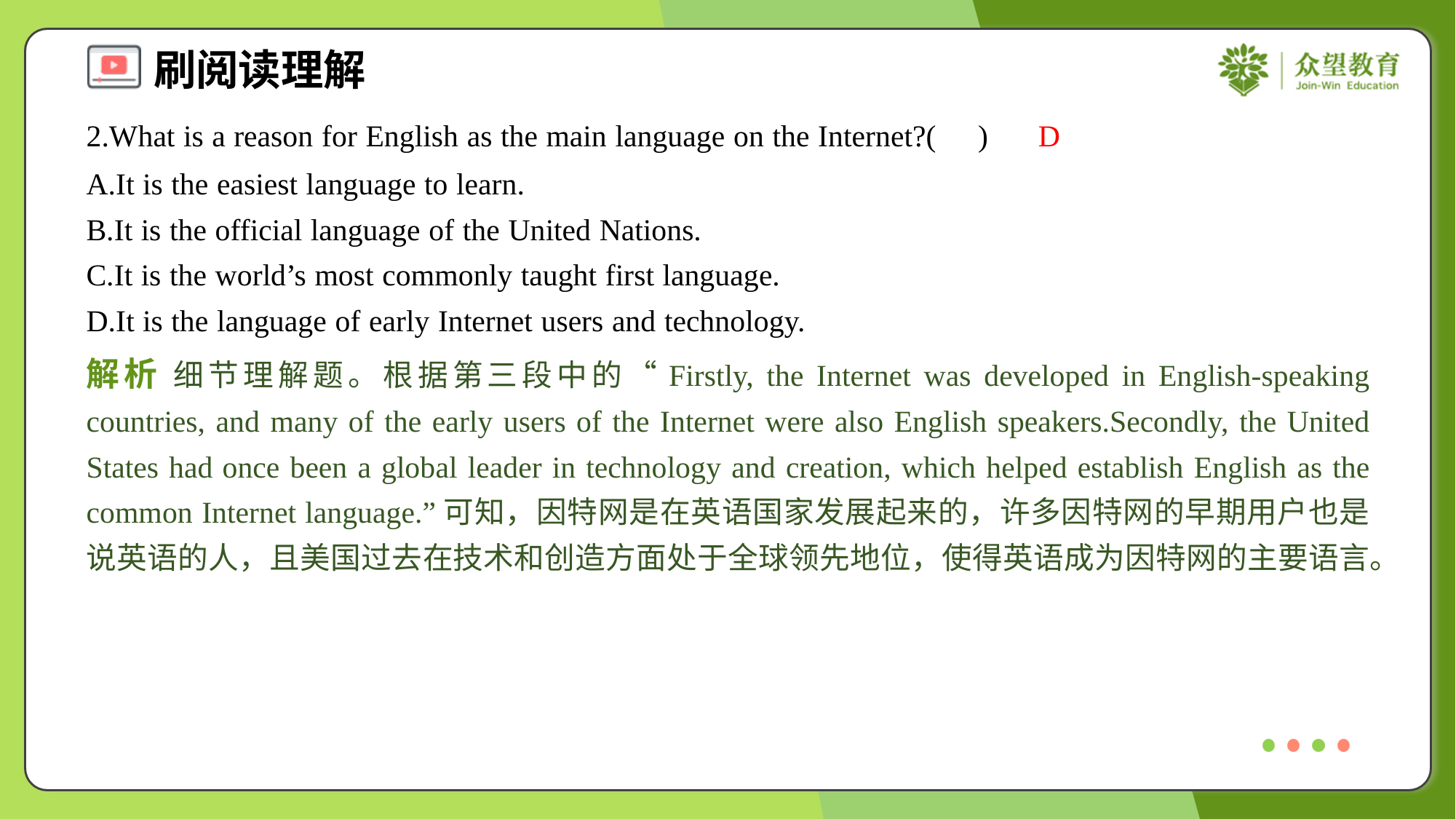

2.What is a reason for English as the main language on the Internet?(     )
D
A.It is the easiest language to learn.
B.It is the official language of the United Nations.
C.It is the world’s most commonly taught first language.
D.It is the language of early Internet users and technology.
解析 细节理解题。根据第三段中的“Firstly, the Internet was developed in English-speaking countries, and many of the early users of the Internet were also English speakers.Secondly, the United States had once been a global leader in technology and creation, which helped establish English as the common Internet language.”可知，因特网是在英语国家发展起来的，许多因特网的早期用户也是说英语的人，且美国过去在技术和创造方面处于全球领先地位，使得英语成为因特网的主要语言。